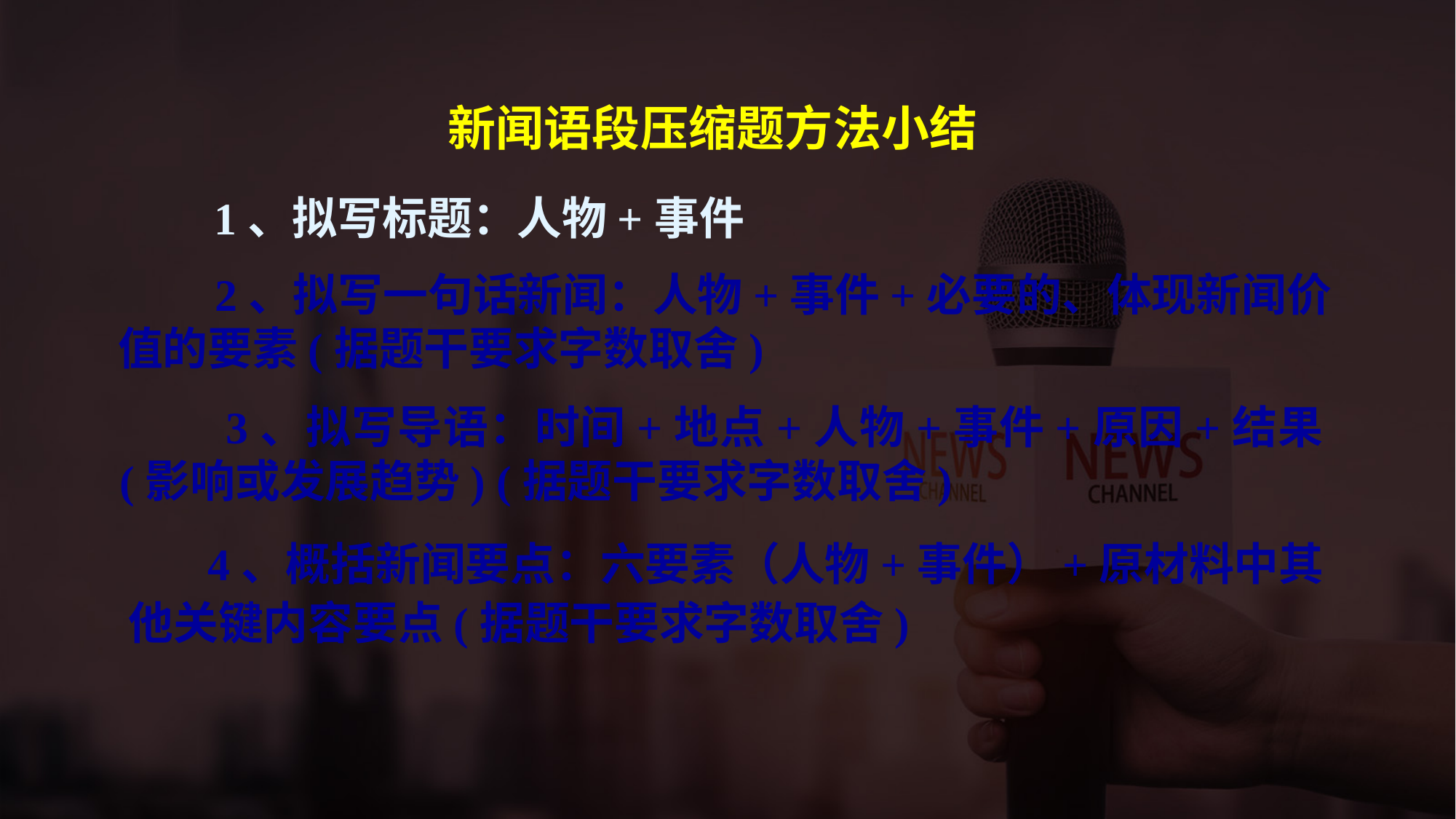

新闻语段压缩题方法小结
1、拟写标题：人物+事件
    2、拟写一句话新闻：人物+事件+必要的、体现新闻价值的要素(据题干要求字数取舍)
            3、拟写导语：时间+地点+人物+事件+原因+结果(影响或发展趋势) (据题干要求字数取舍)
       4、概括新闻要点：六要素（人物+事件）+原材料中其他关键内容要点(据题干要求字数取舍)